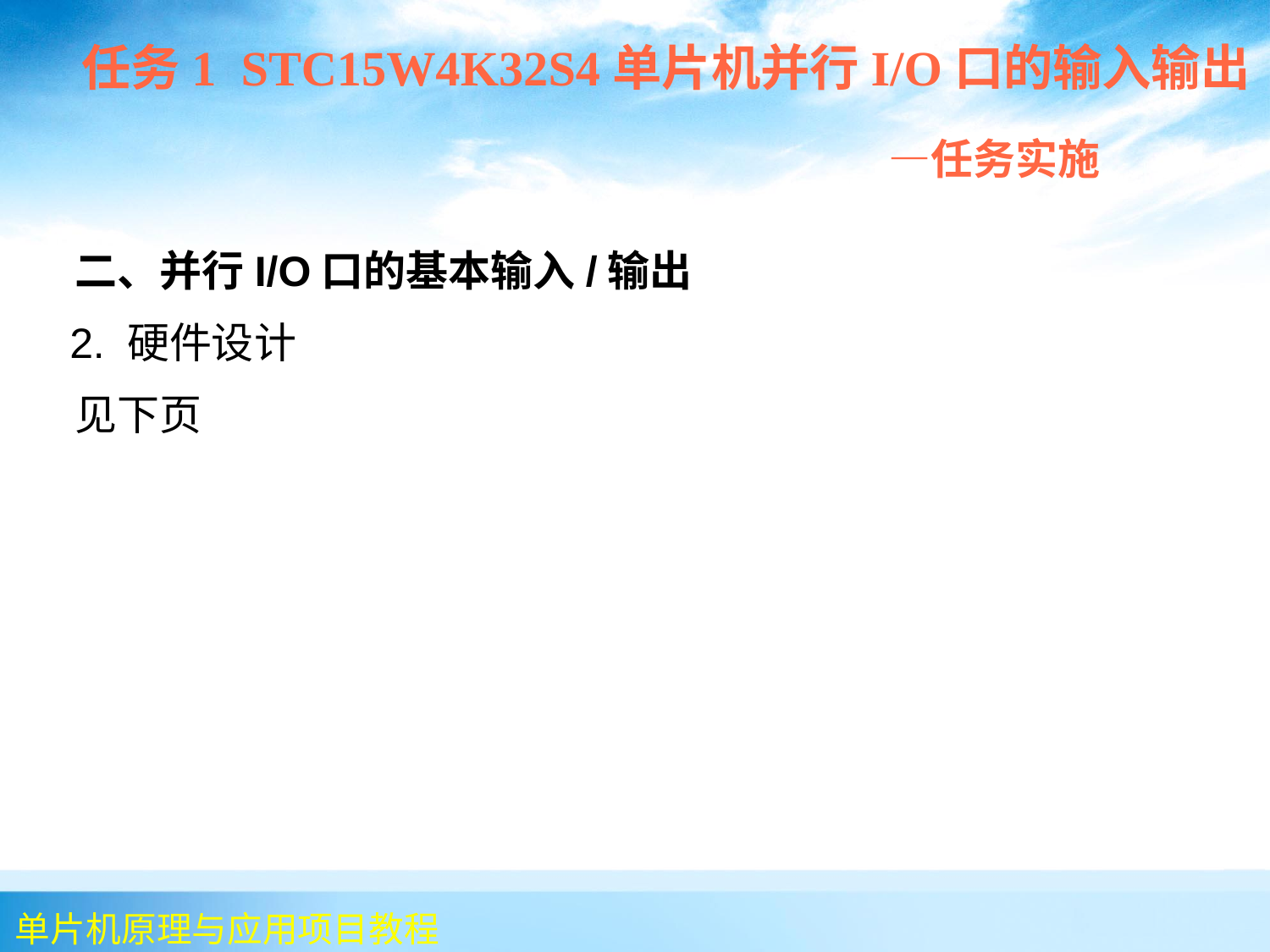

任务1  STC15W4K32S4单片机并行I/O口的输入输出
                                                                            —任务实施
  二、并行I/O口的基本输入/输出
  2. 硬件设计
  见下页